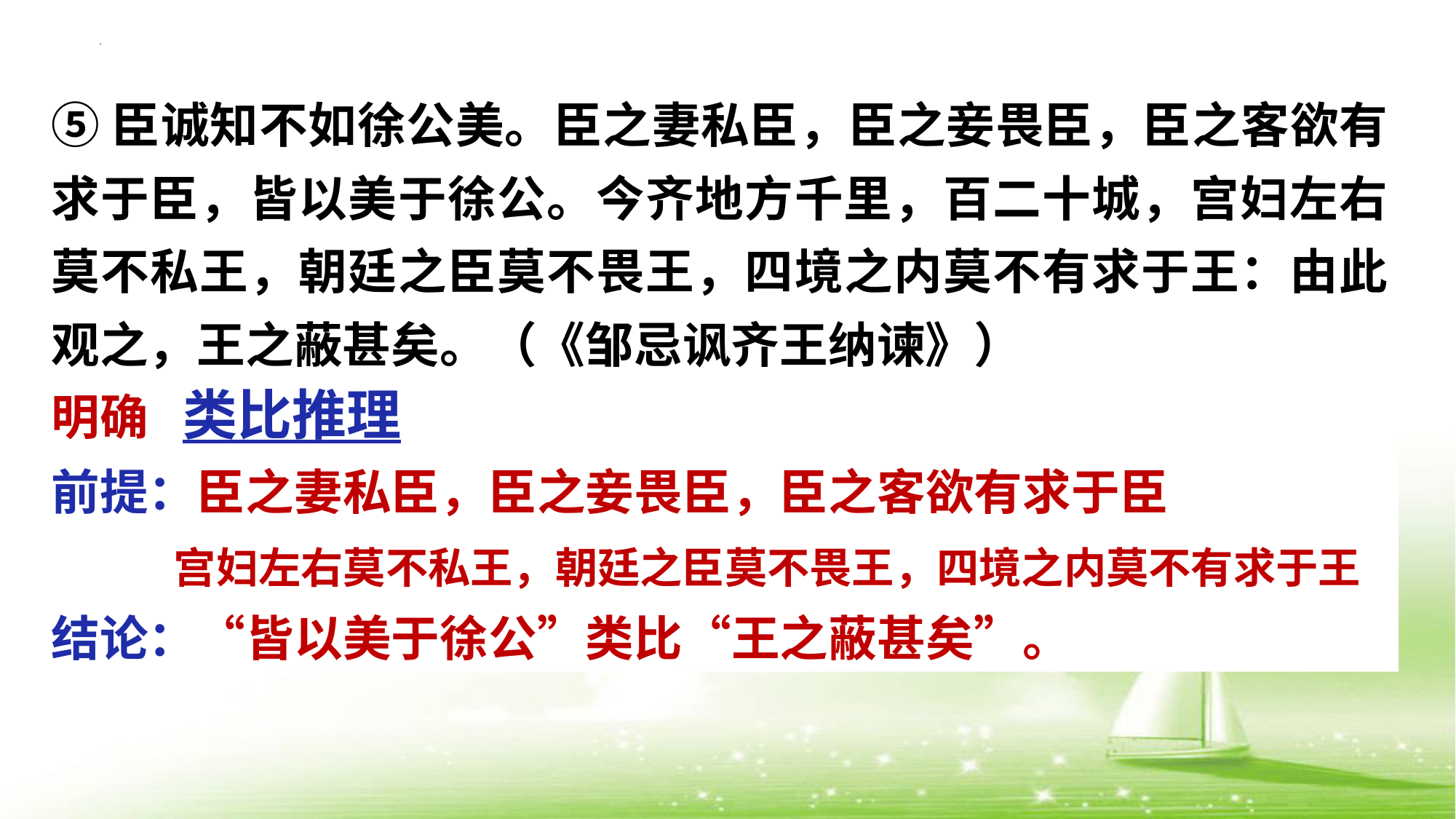

⑤臣诚知不如徐公美。臣之妻私臣，臣之妾畏臣，臣之客欲有求于臣，皆以美于徐公。今齐地方千里，百二十城，宫妇左右莫不私王，朝廷之臣莫不畏王，四境之内莫不有求于王：由此观之，王之蔽甚矣。（《邹忌讽齐王纳谏》）
明确   类比推理
前提：臣之妻私臣，臣之妾畏臣，臣之客欲有求于臣
          宫妇左右莫不私王，朝廷之臣莫不畏王，四境之内莫不有求于王
结论：“皆以美于徐公”类比“王之蔽甚矣”。